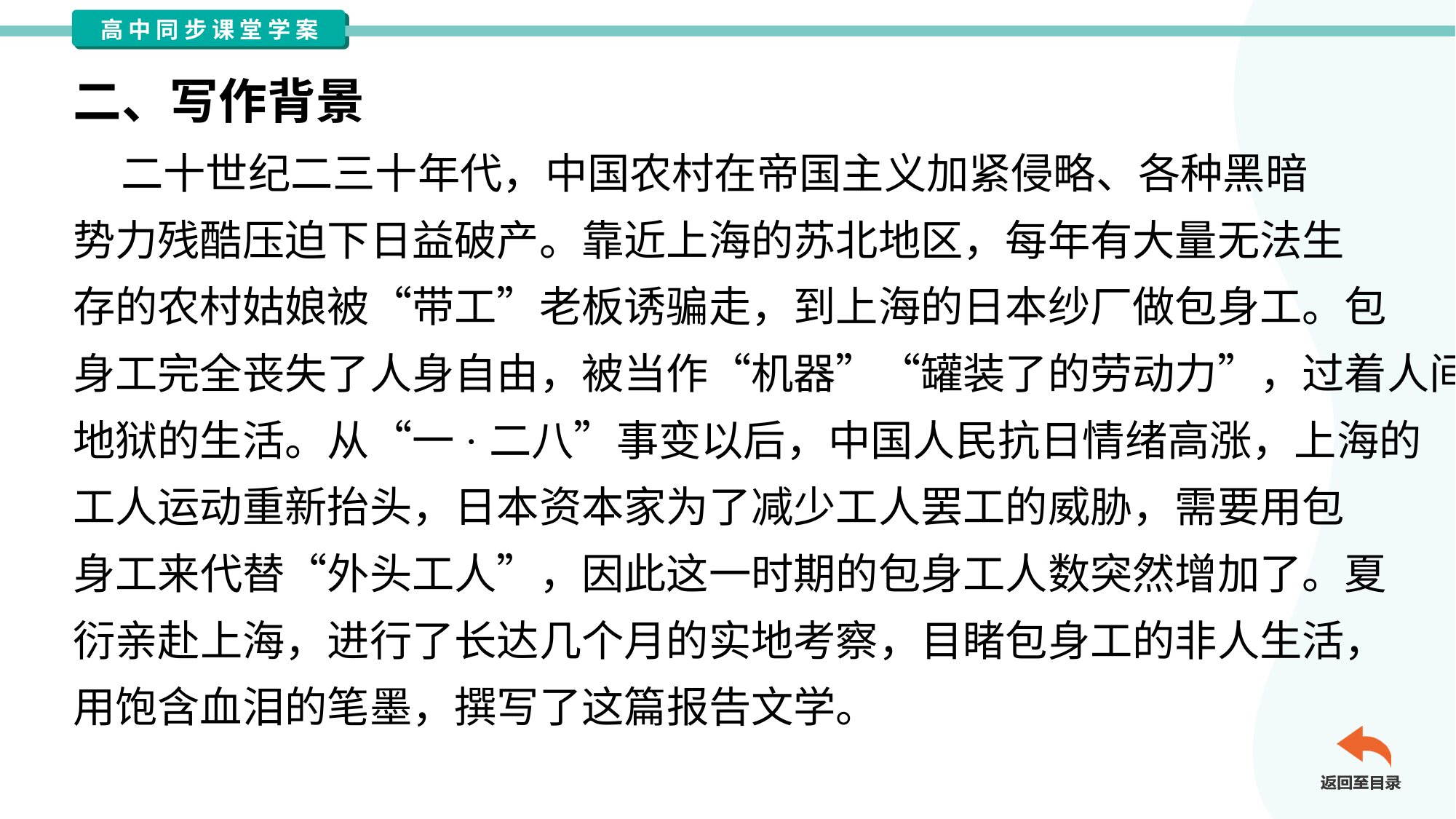

二、写作背景
    二十世纪二三十年代，中国农村在帝国主义加紧侵略、各种黑暗
势力残酷压迫下日益破产。靠近上海的苏北地区，每年有大量无法生
存的农村姑娘被“带工”老板诱骗走，到上海的日本纱厂做包身工。包
身工完全丧失了人身自由，被当作“机器”“罐装了的劳动力”，过着人间
地狱的生活。从“一·二八”事变以后，中国人民抗日情绪高涨，上海的
工人运动重新抬头，日本资本家为了减少工人罢工的威胁，需要用包
身工来代替“外头工人”，因此这一时期的包身工人数突然增加了。夏
衍亲赴上海，进行了长达几个月的实地考察，目睹包身工的非人生活，
用饱含血泪的笔墨，撰写了这篇报告文学。